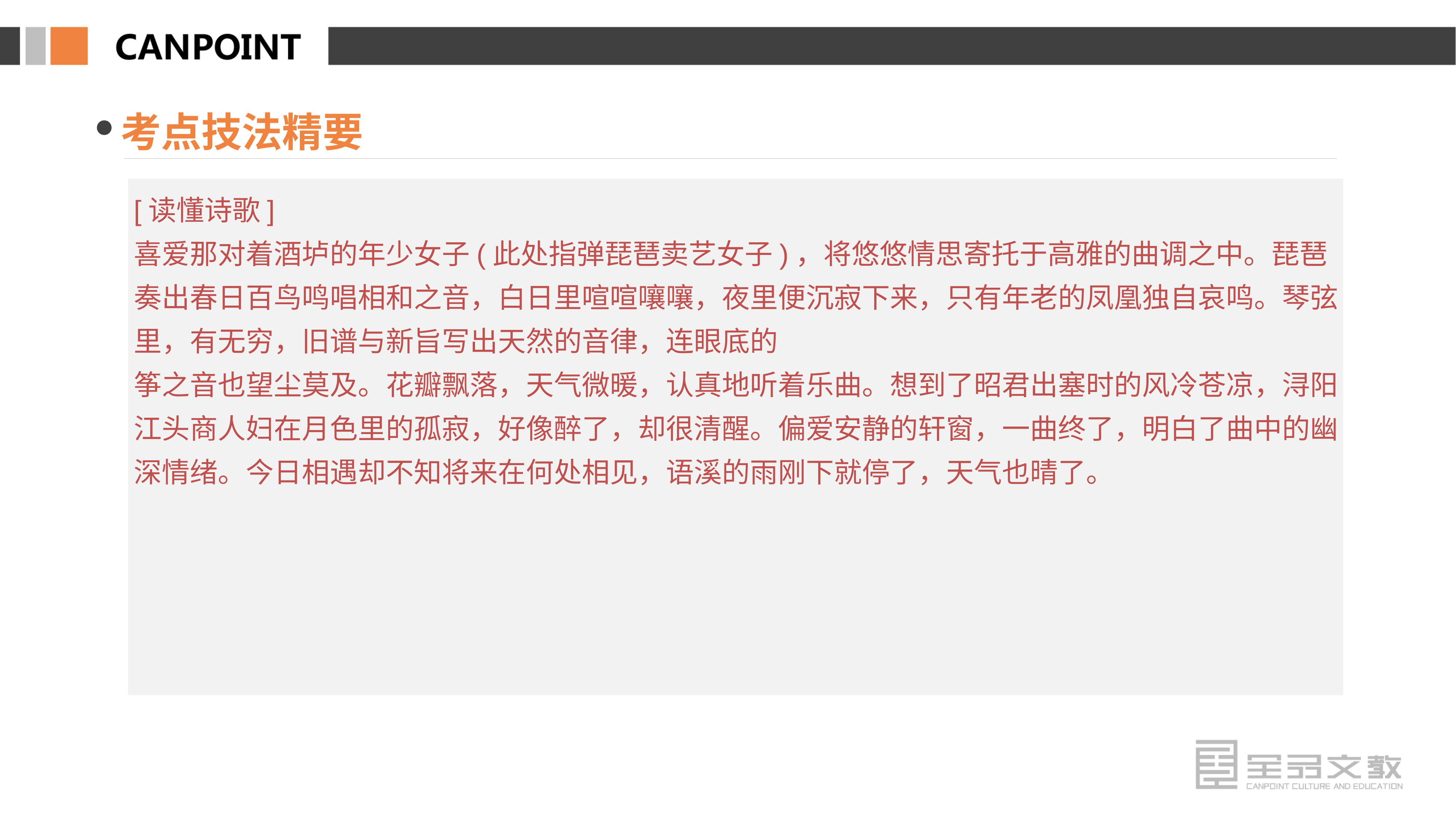

考点技法精要

[读懂诗歌]
喜爱那对着酒垆的年少女子(此处指弹琵琶卖艺女子)，将悠悠情思寄托于高雅的曲调之中。琵琶奏出春日百鸟鸣唱相和之音，白日里喧喧嚷嚷，夜里便沉寂下来，只有年老的凤凰独自哀鸣。琴弦里，有无穷，旧谱与新旨写出天然的音律，连眼底的
筝之音也望尘莫及。花瓣飘落，天气微暖，认真地听着乐曲。想到了昭君出塞时的风冷苍凉，浔阳江头商人妇在月色里的孤寂，好像醉了，却很清醒。偏爱安静的轩窗，一曲终了，明白了曲中的幽深情绪。今日相遇却不知将来在何处相见，语溪的雨刚下就停了，天气也晴了。